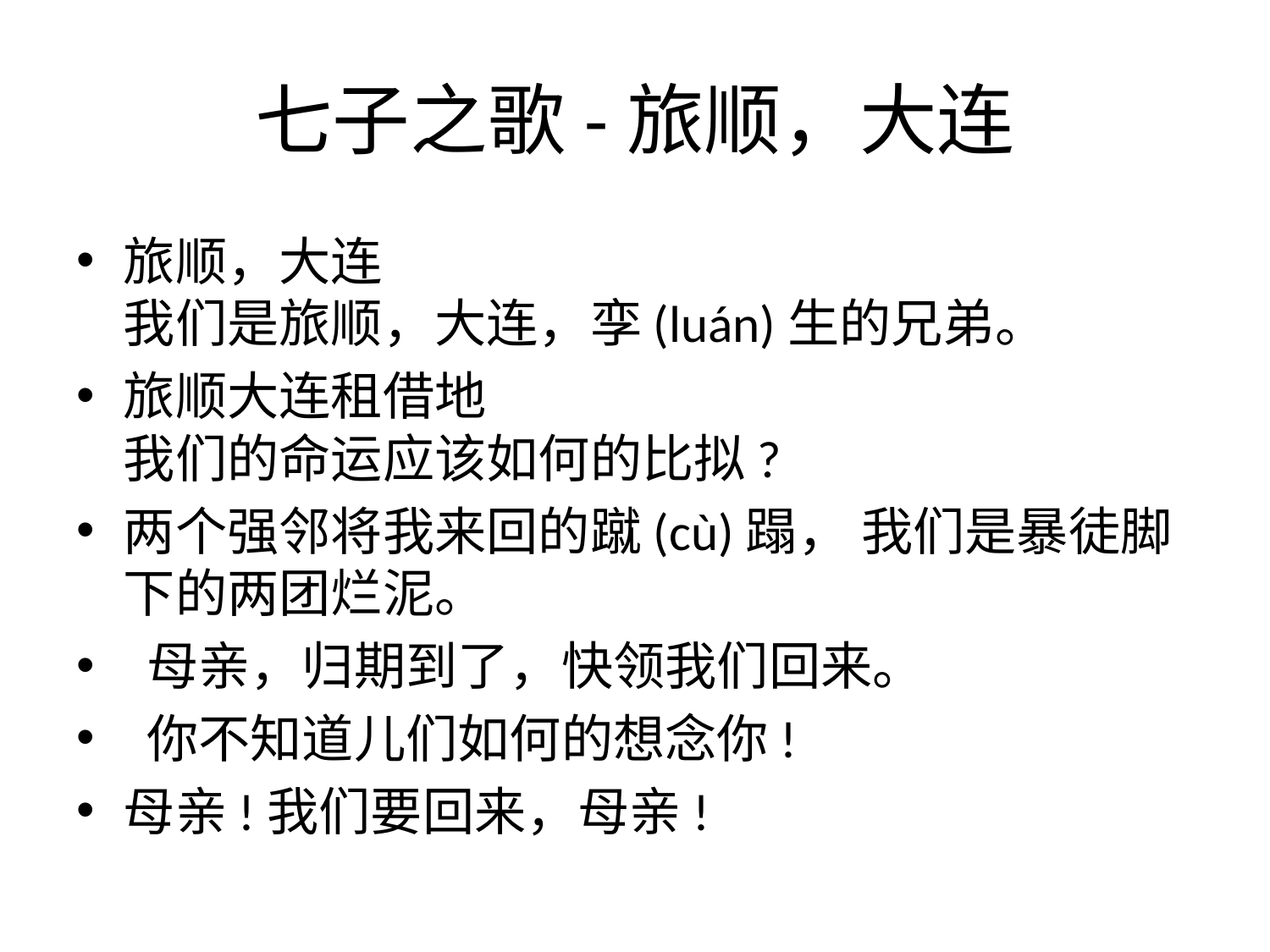

# 七子之歌-旅顺，大连
旅顺，大连
我们是旅顺，大连，孪(luán)生的兄弟。
旅顺大连租借地
我们的命运应该如何的比拟?
两个强邻将我来回的蹴(cù)蹋， 我们是暴徒脚下的两团烂泥。
 母亲，归期到了，快领我们回来。
 你不知道儿们如何的想念你!
母亲!我们要回来，母亲!